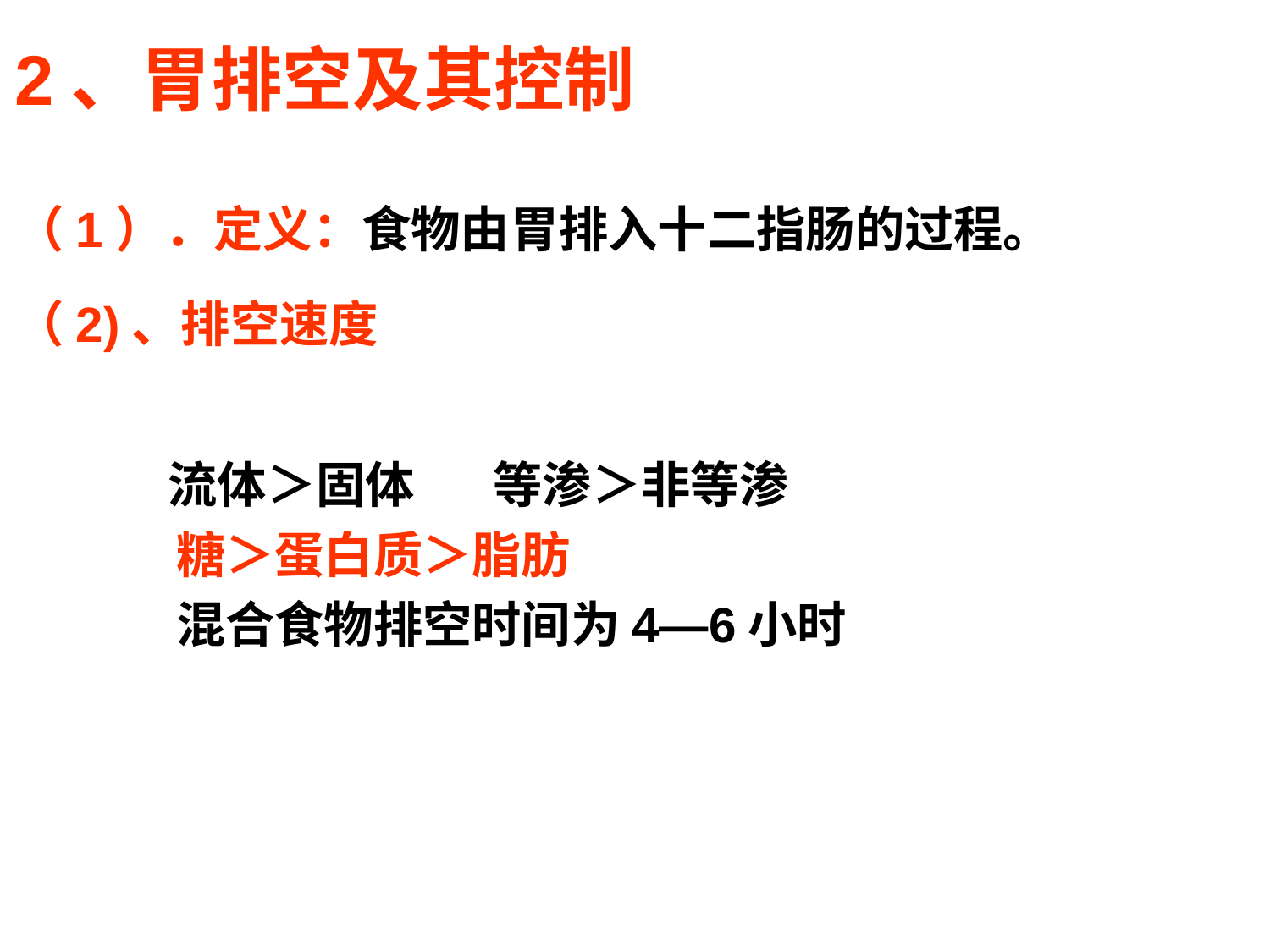

2、胃排空及其控制

（1）．定义：食物由胃排入十二指肠的过程。
（2)、排空速度

 流体＞固体       等渗＞非等渗
  糖＞蛋白质＞脂肪
  混合食物排空时间为4—6小时